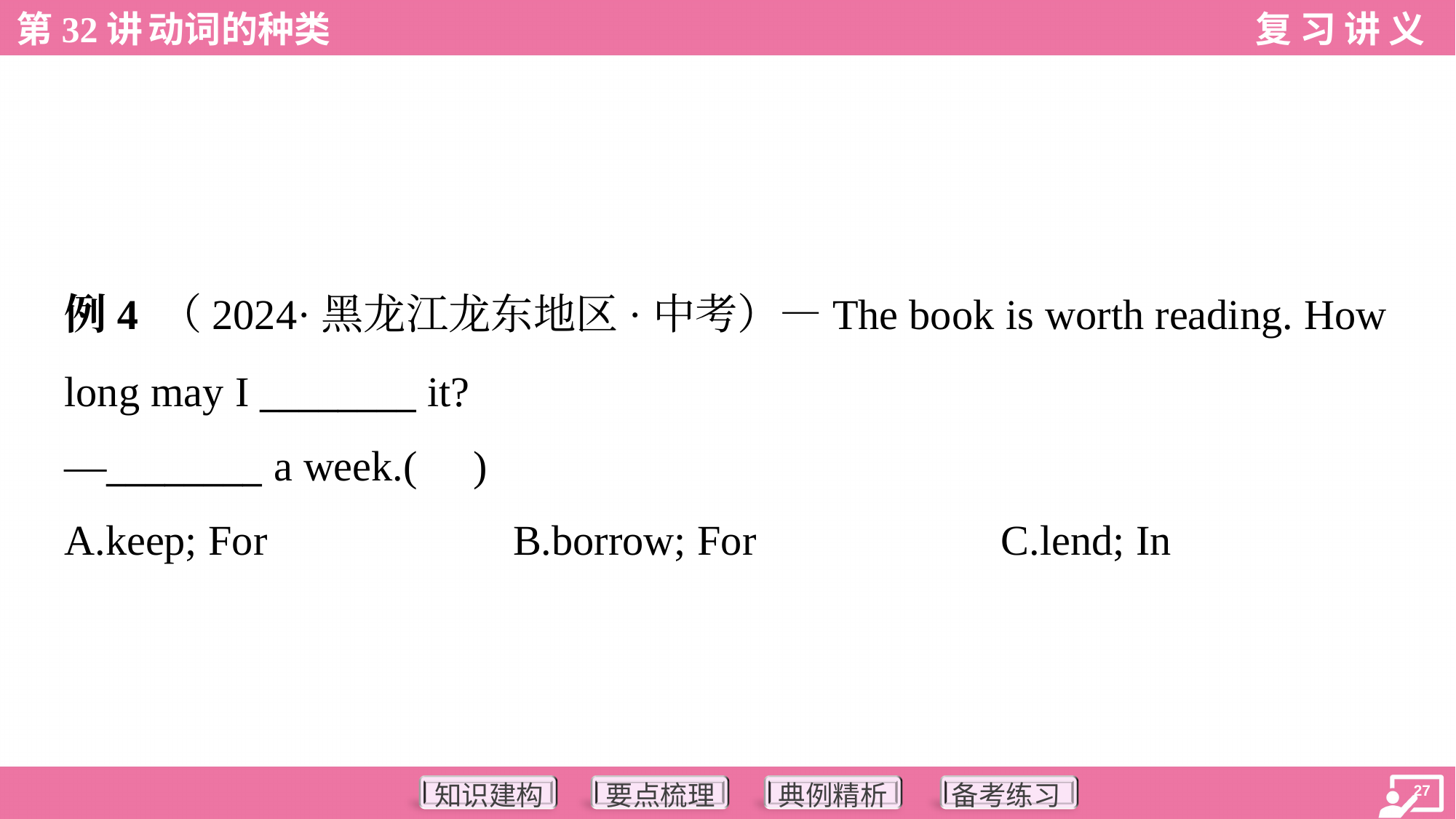

例4 （2024·黑龙江龙东地区·中考）—The book is worth reading. How
long may I ________ it?
—________ a week.(     )
A.keep; For	B.borrow; For	C.lend; In